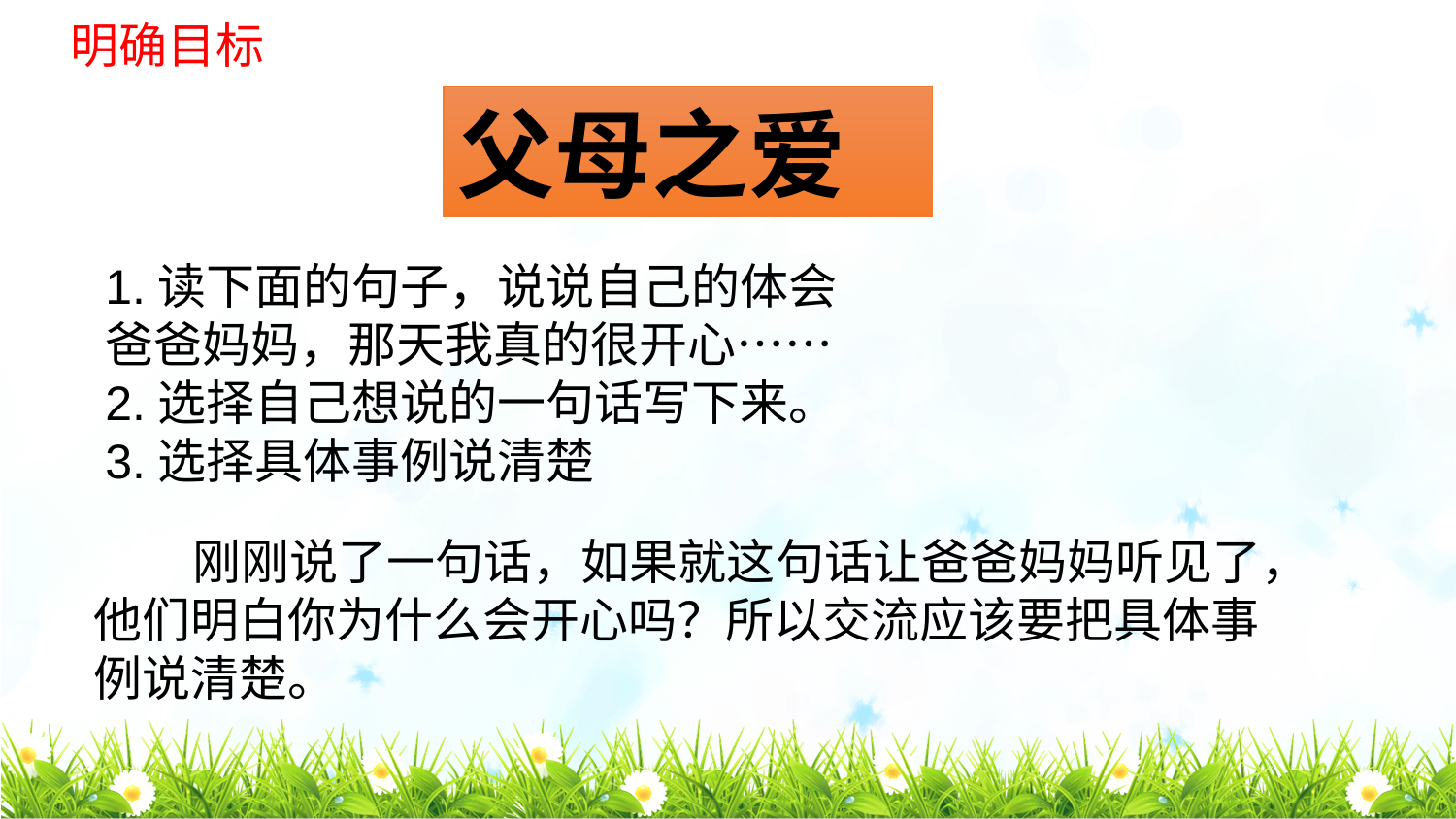

明确目标
父母之爱
1.读下面的句子，说说自己的体会
爸爸妈妈，那天我真的很开心……
2.选择自己想说的一句话写下来。
3.选择具体事例说清楚
        刚刚说了一句话，如果就这句话让爸爸妈妈听见了，他们明白你为什么会开心吗？所以交流应该要把具体事例说清楚。